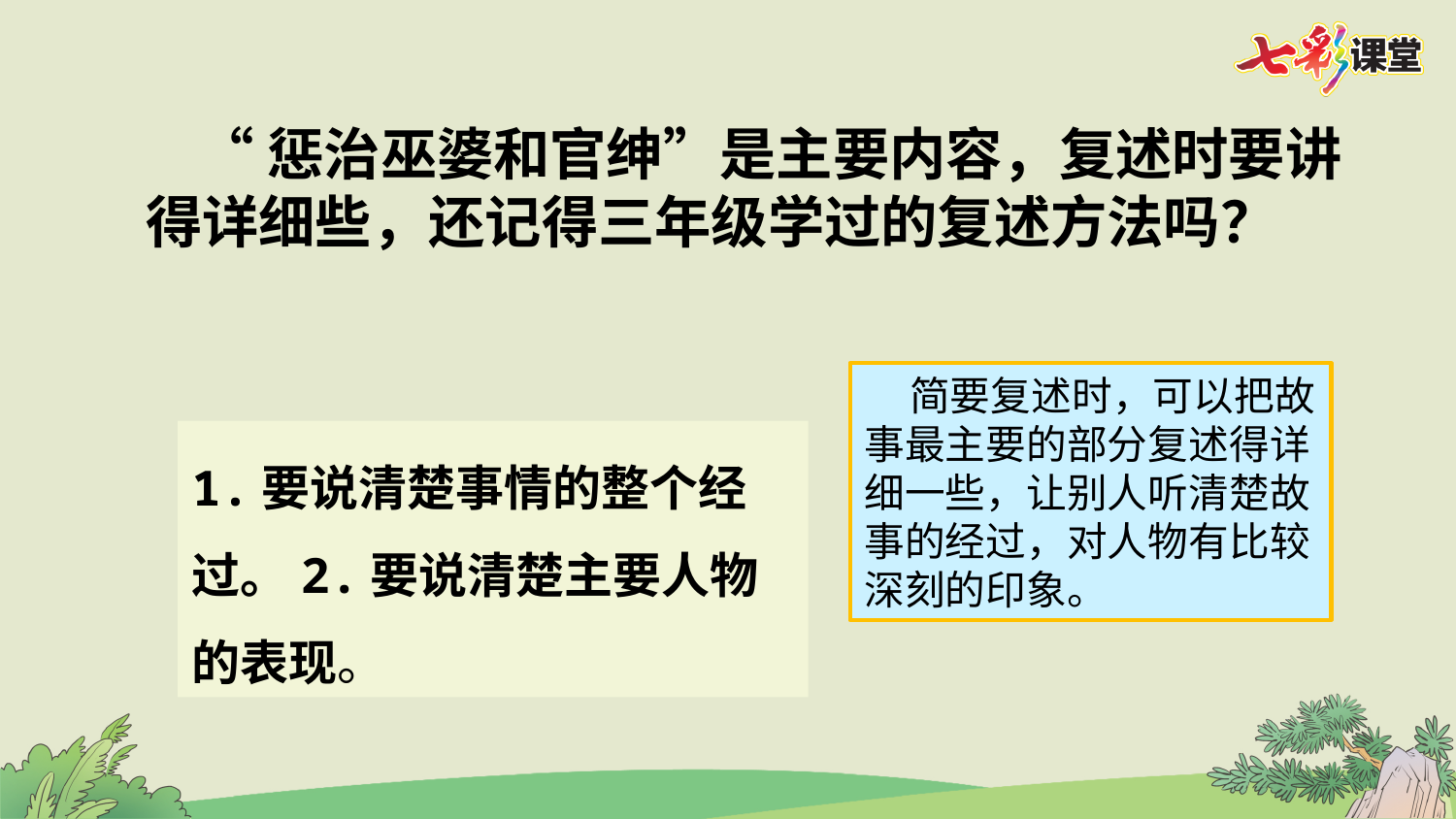

“惩治巫婆和官绅”是主要内容，复述时要讲得详细些，还记得三年级学过的复述方法吗？
    简要复述时，可以把故事最主要的部分复述得详细一些，让别人听清楚故事的经过，对人物有比较深刻的印象。
1.要说清楚事情的整个经过。2.要说清楚主要人物的表现。